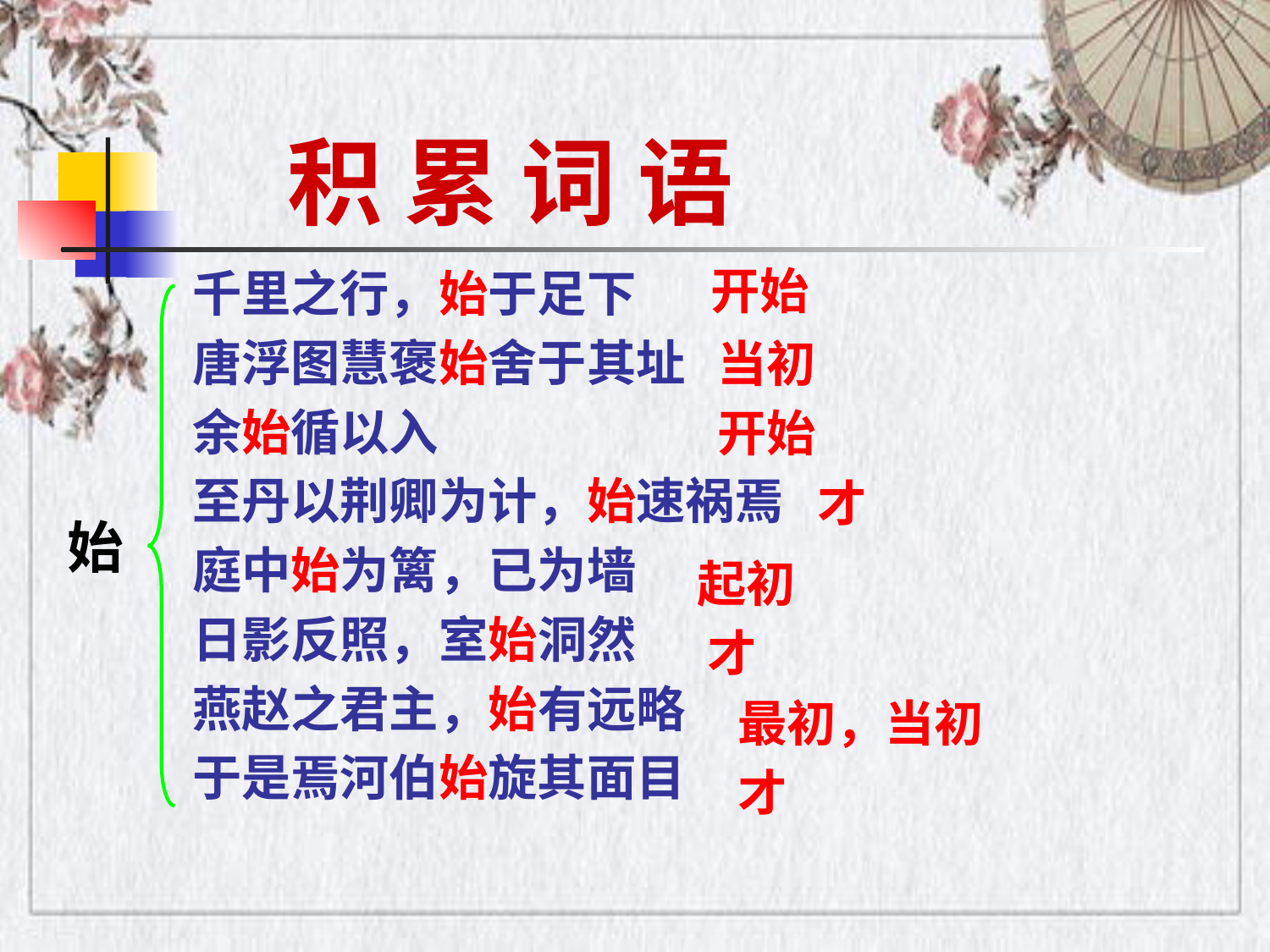

积 累 词 语
开始
千里之行，始于足下
唐浮图慧褒始舍于其址
余始循以入
至丹以荆卿为计，始速祸焉
庭中始为篱，已为墙
日影反照，室始洞然
燕赵之君主，始有远略
于是焉河伯始旋其面目

当初
开始
才
始
起初
才
最初，当初
才